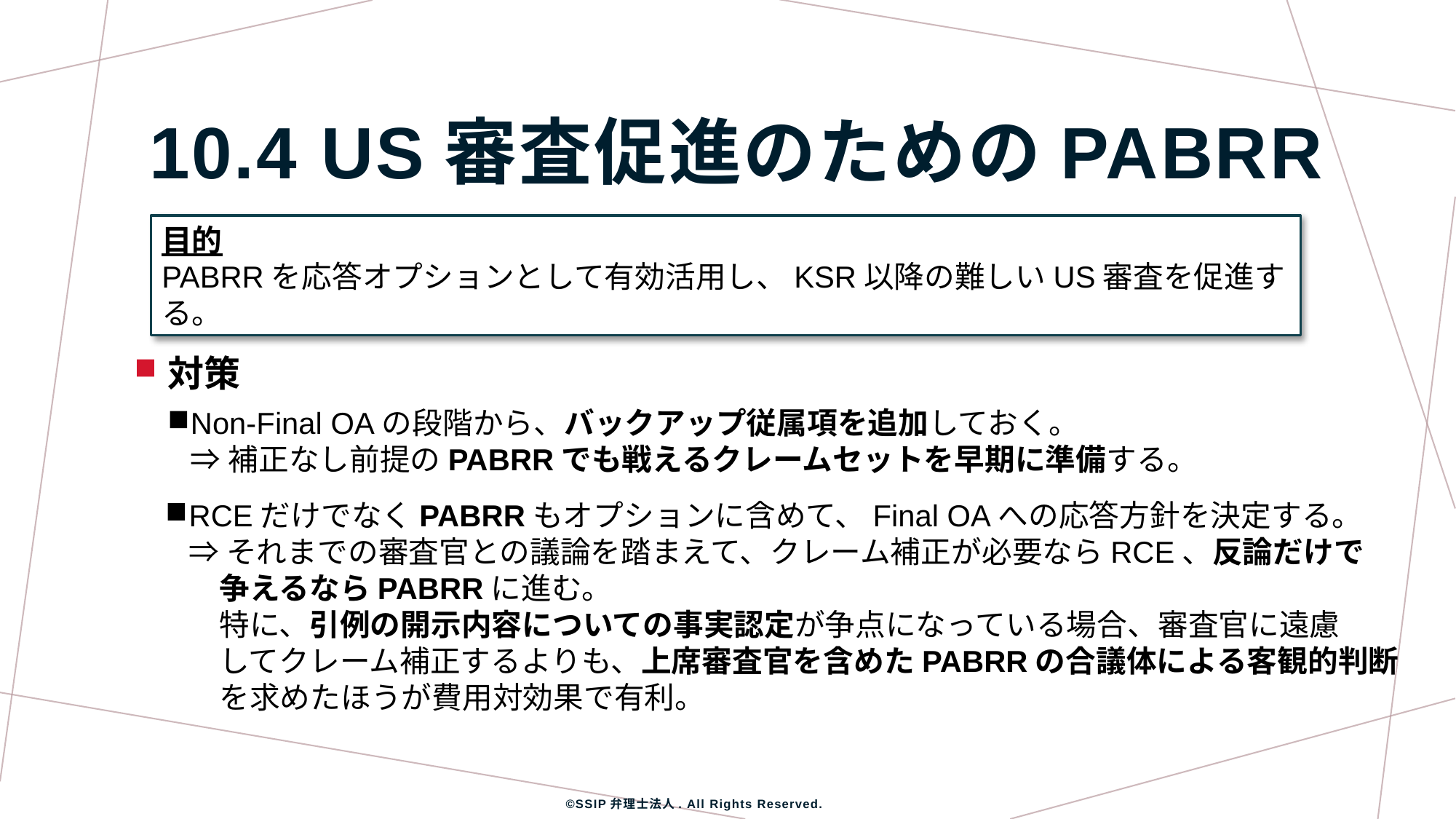

# 10.4 US審査促進のためのPABRR
目的
PABRRを応答オプションとして有効活用し、KSR以降の難しいUS審査を促進する。
対策

Non-Final OAの段階から、バックアップ従属項を追加しておく。
⇒補正なし前提のPABRRでも戦えるクレームセットを早期に準備する。

RCEだけでなくPABRRもオプションに含めて、Final OAへの応答方針を決定する。
⇒それまでの審査官との議論を踏まえて、クレーム補正が必要ならRCE、反論だけで
　争えるならPABRRに進む。
　特に、引例の開示内容についての事実認定が争点になっている場合、審査官に遠慮
　してクレーム補正するよりも、上席審査官を含めたPABRRの合議体による客観的判断
　を求めたほうが費用対効果で有利。

©SSIP弁理士法人. All Rights Reserved.